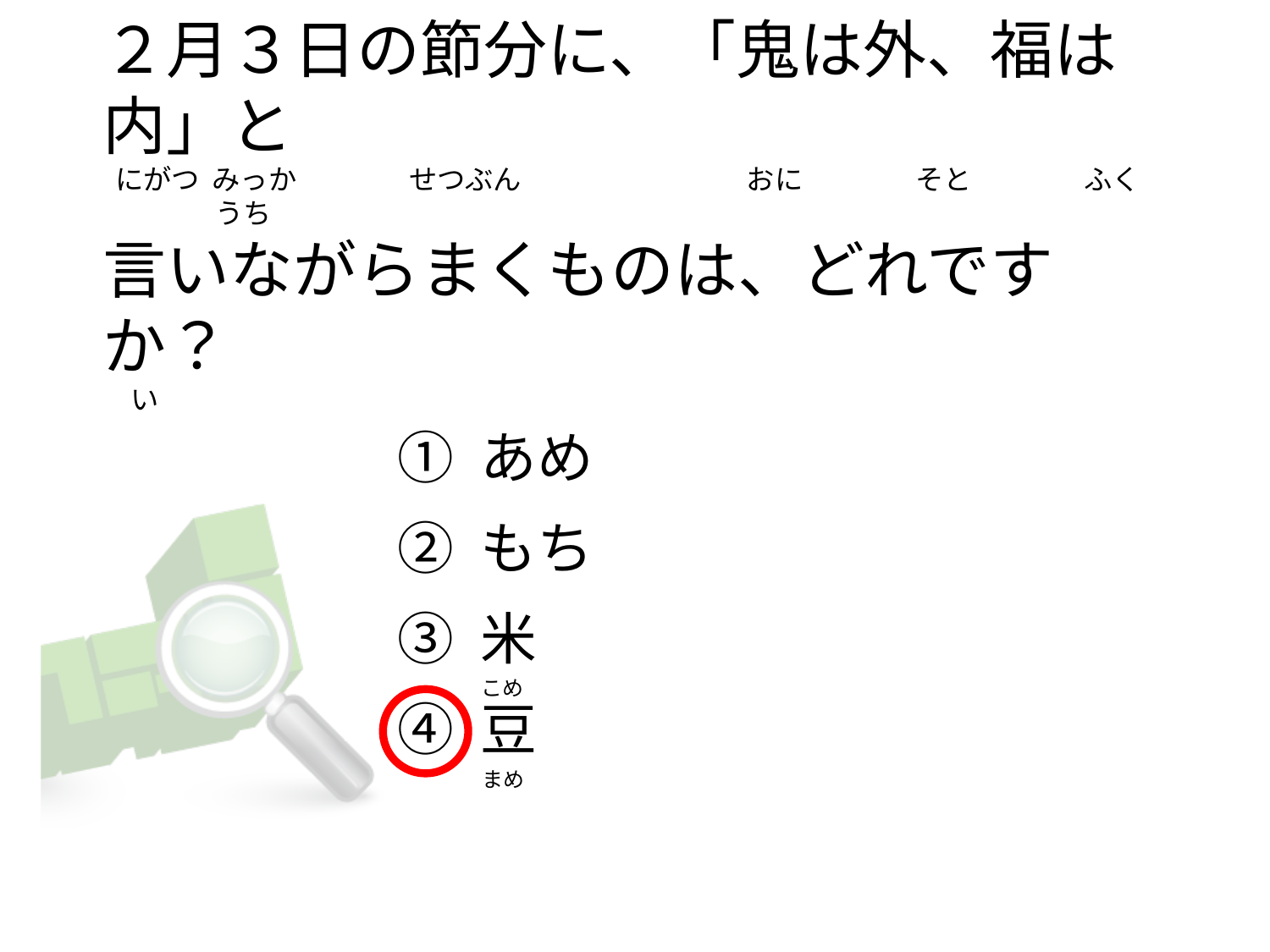

# ２月３日の節分に、「鬼は外、福は内」と　 にがつ  みっか　　　　せつぶん　　　　　　　　おに　　　　そと　　　　ふく　　　　うち 言いながらまくものは、どれですか？ 　い
① あめ
② もち
③ 米
④ 豆
こめ

まめ